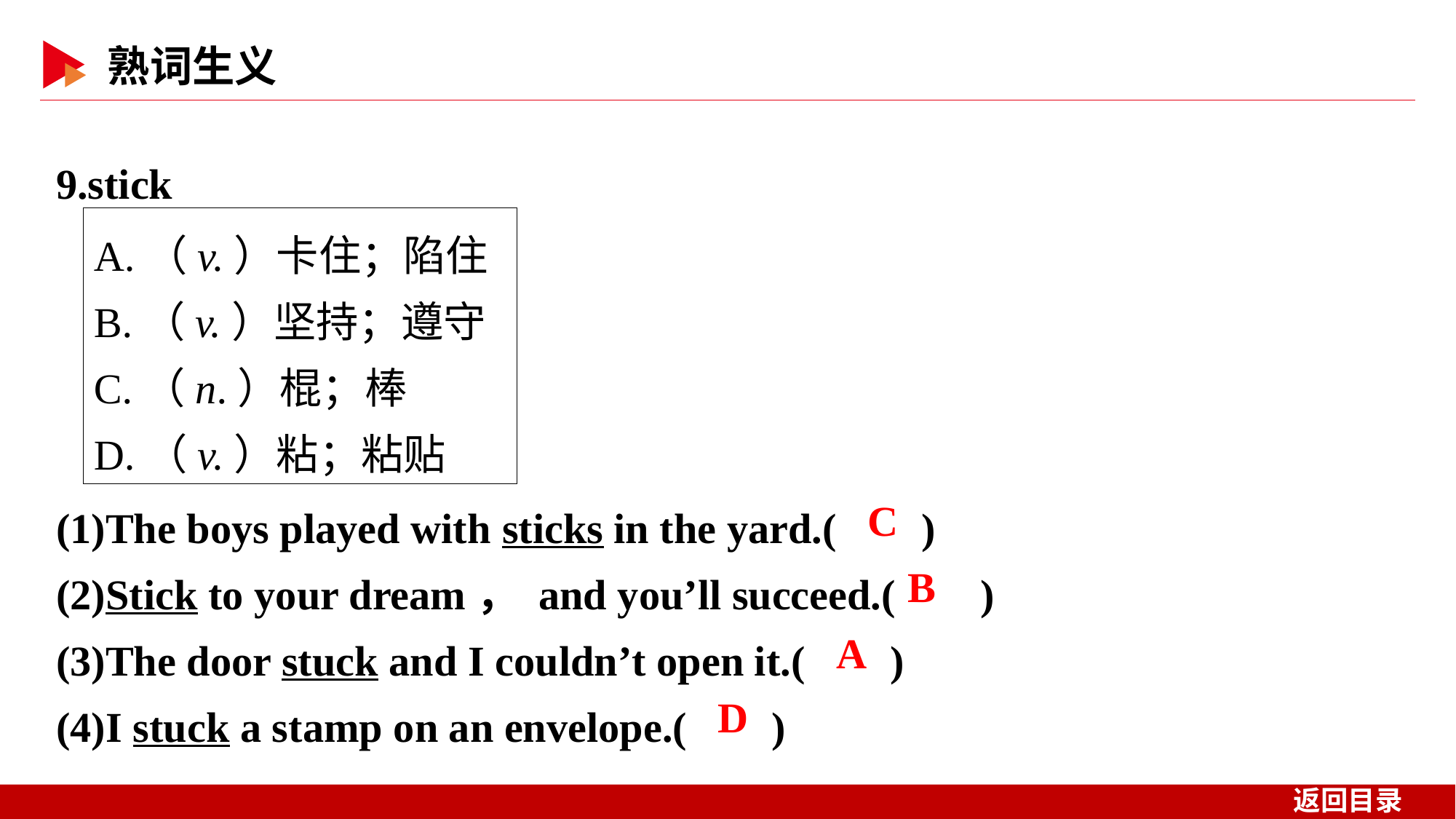

9.stick
A.（v.）卡住；陷住
B.（v.）坚持；遵守
C.（n.）棍；棒
D.（v.）粘；粘贴
(1)The boys played with sticks in the yard.(        )
(2)Stick to your dream， and you’ll succeed.(        )
(3)The door stuck and I couldn’t open it.(        )
(4)I stuck a stamp on an envelope.(        )
   C
   B
   A
   D